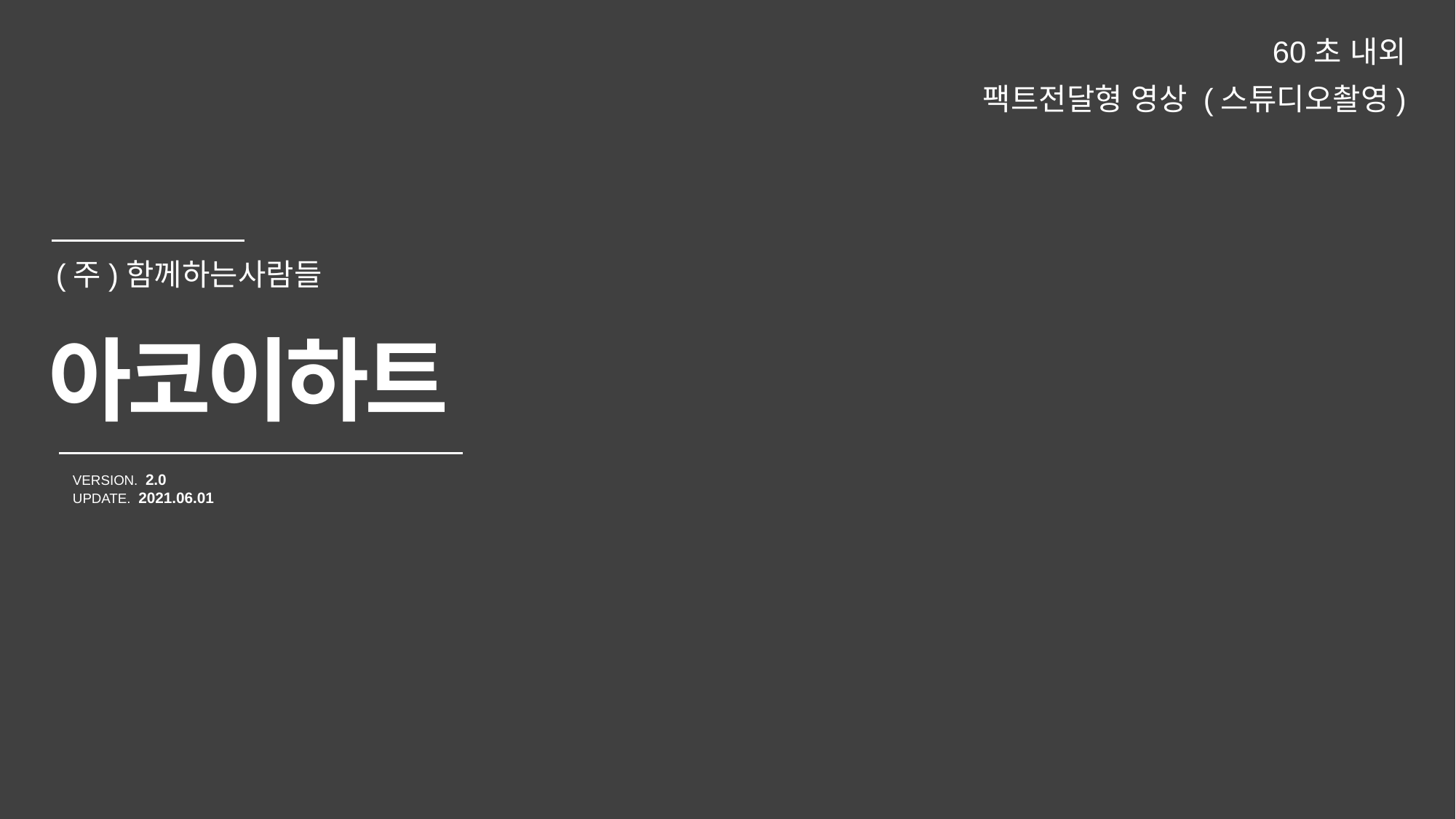

60초 내외
팩트전달형 영상 (스튜디오촬영)
아코이하트
VERSION.  2.0
UPDATE.  2021.06.01

(주)함께하는사람들